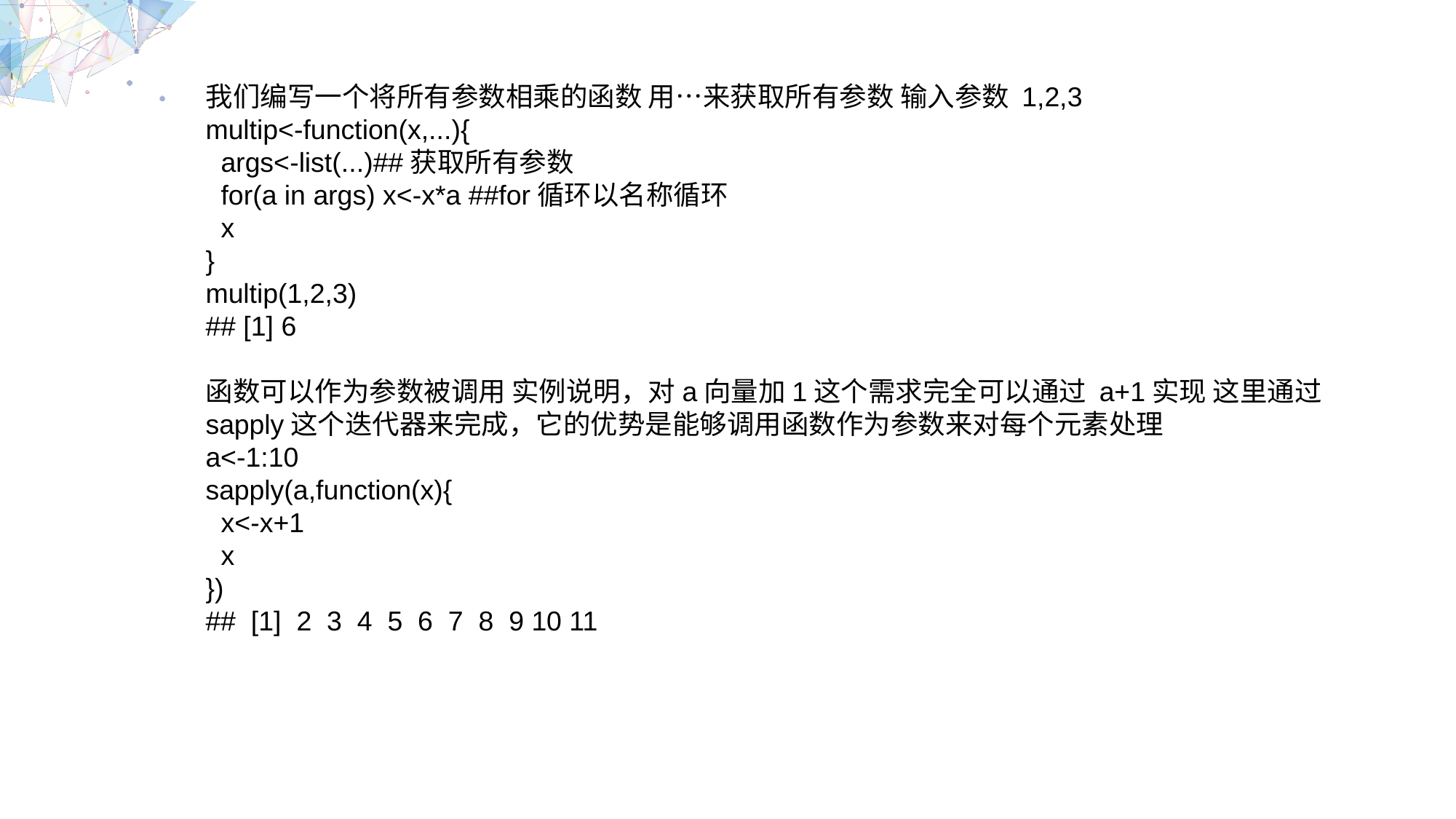

我们编写一个将所有参数相乘的函数 用…来获取所有参数 输入参数 1,2,3
multip<-function(x,...){
  args<-list(...)##获取所有参数
  for(a in args) x<-x*a ##for循环以名称循环
  x
}
multip(1,2,3)
## [1] 6

函数可以作为参数被调用 实例说明，对a向量加1这个需求完全可以通过 a+1实现 这里通过sapply这个迭代器来完成，它的优势是能够调用函数作为参数来对每个元素处理
a<-1:10
sapply(a,function(x){
  x<-x+1
  x
})
##  [1]  2  3  4  5  6  7  8  9 10 11